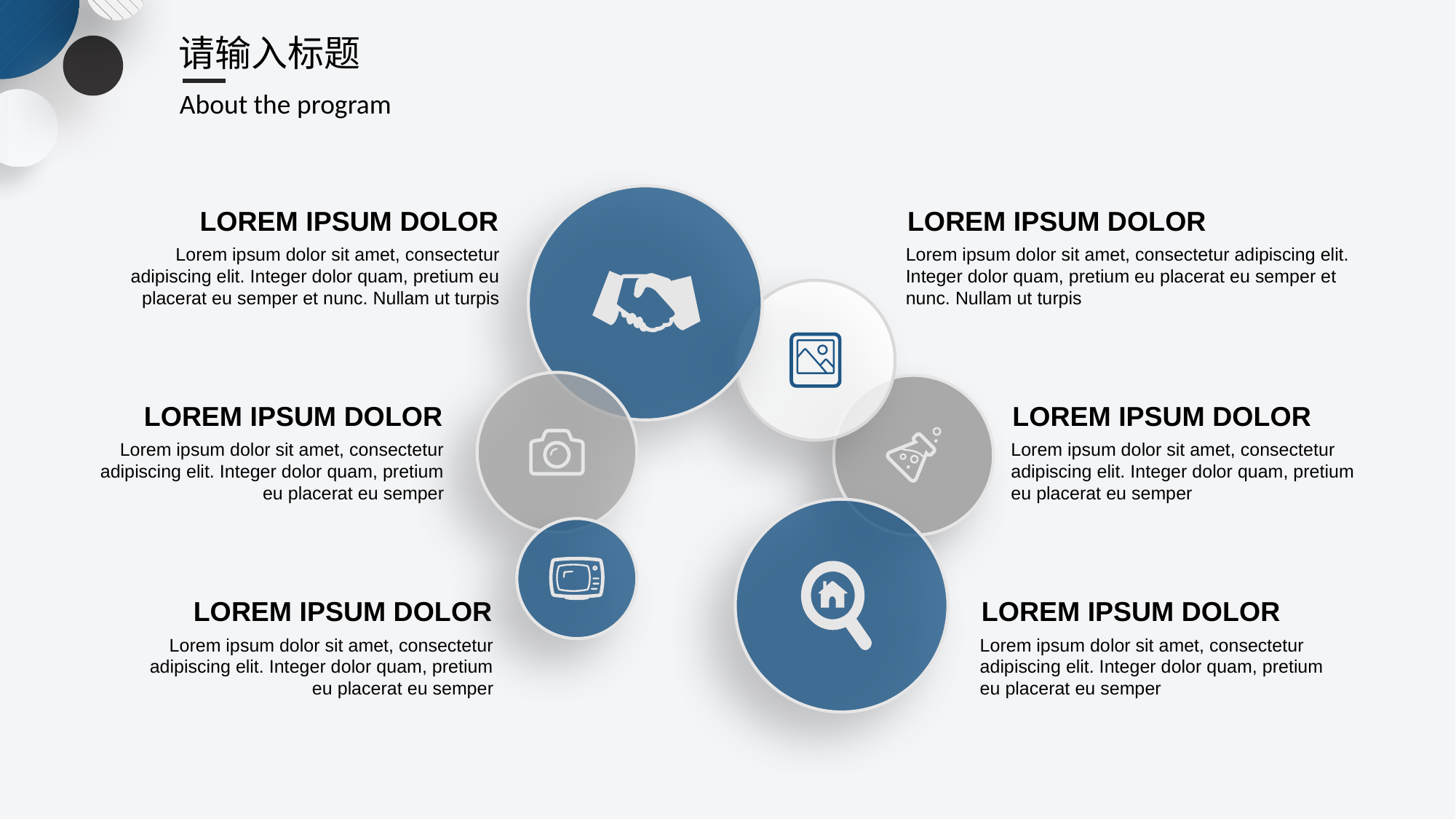

请输入标题

About the program

LOREM IPSUM DOLOR
LOREM IPSUM DOLOR
Lorem ipsum dolor sit amet, consectetur adipiscing elit. Integer dolor quam, pretium eu placerat eu semper et nunc. Nullam ut turpis
Lorem ipsum dolor sit amet, consectetur adipiscing elit. Integer dolor quam, pretium eu placerat eu semper et nunc. Nullam ut turpis

LOREM IPSUM DOLOR
LOREM IPSUM DOLOR

Lorem ipsum dolor sit amet, consectetur adipiscing elit. Integer dolor quam, pretium eu placerat eu semper
Lorem ipsum dolor sit amet, consectetur adipiscing elit. Integer dolor quam, pretium eu placerat eu semper

LOREM IPSUM DOLOR
LOREM IPSUM DOLOR
Lorem ipsum dolor sit amet, consectetur adipiscing elit. Integer dolor quam, pretium eu placerat eu semper
Lorem ipsum dolor sit amet, consectetur adipiscing elit. Integer dolor quam, pretium eu placerat eu semper